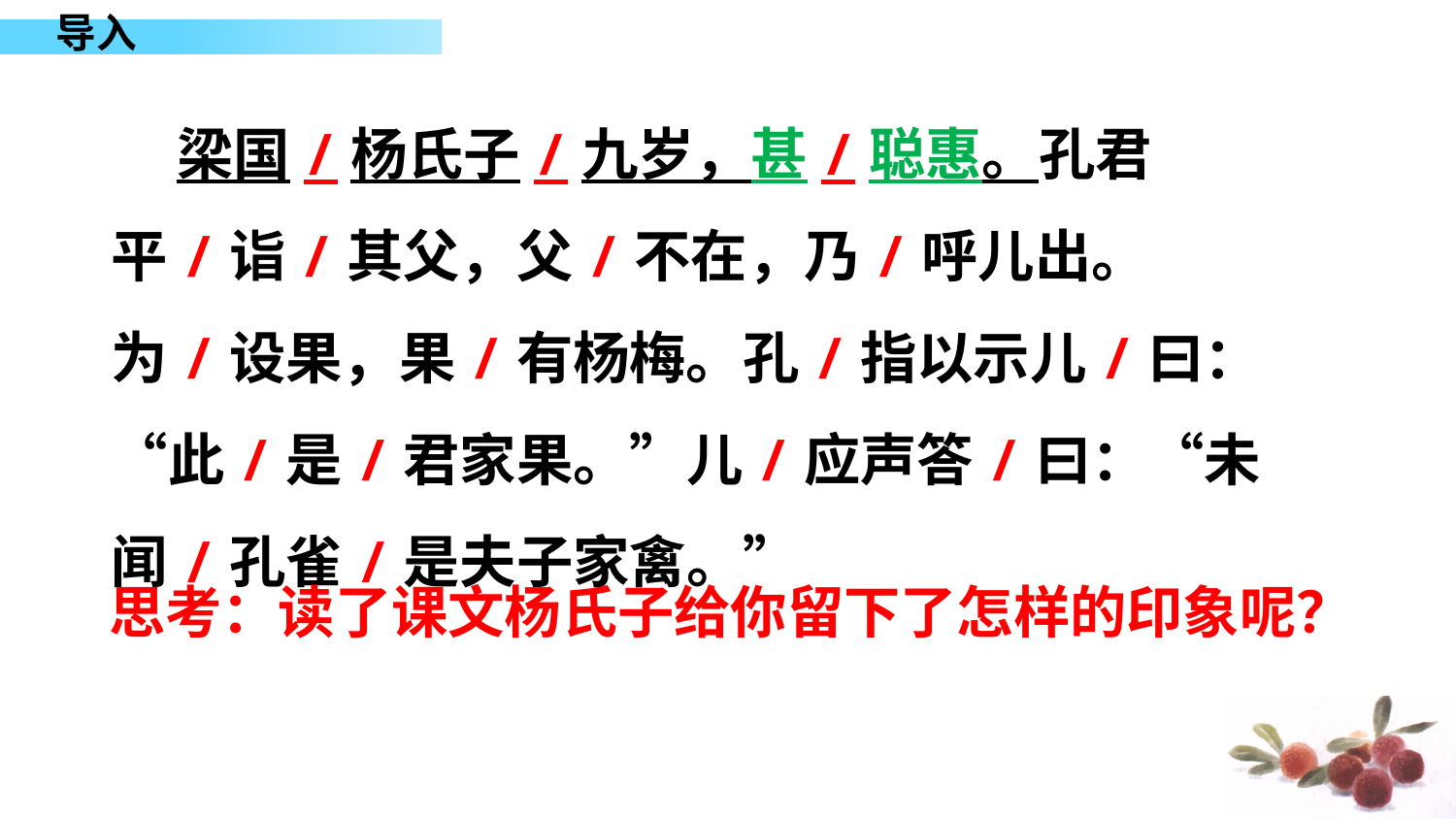

导入
    梁国/杨氏子/九岁，甚/聪惠。孔君平/诣/其父，父/不在，乃/呼儿出。为/设果，果/有杨梅。孔/指以示儿/曰：“此/是/君家果。”儿/应声答/曰：“未闻/孔雀/是夫子家禽。”
思考：读了课文杨氏子给你留下了怎样的印象呢？